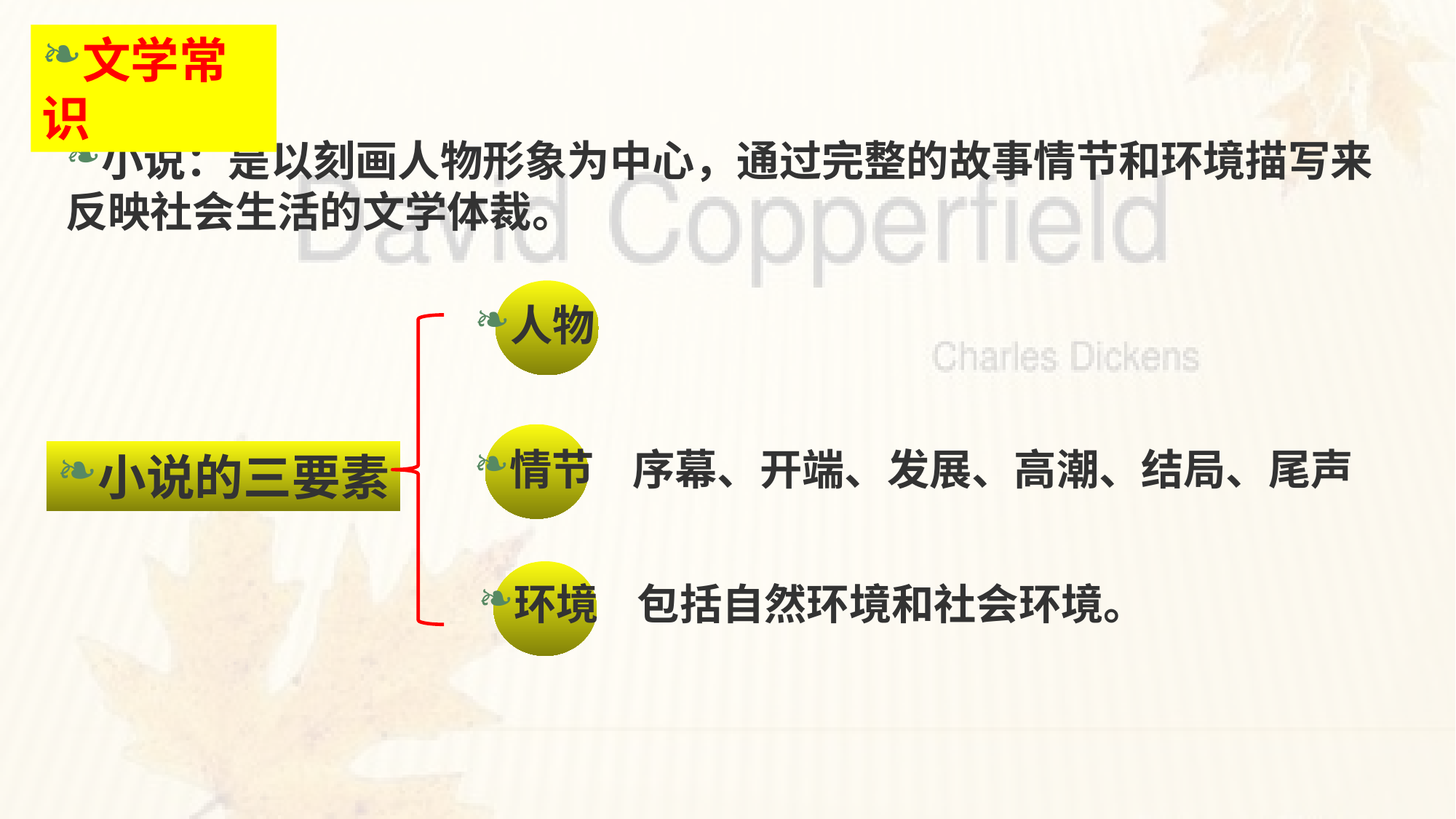

文学常识
小说：是以刻画人物形象为中心，通过完整的故事情节和环境描写来反映社会生活的文学体裁。

人物

情节    序幕、开端、发展、高潮、结局、尾声
小说的三要素

环境    包括自然环境和社会环境。